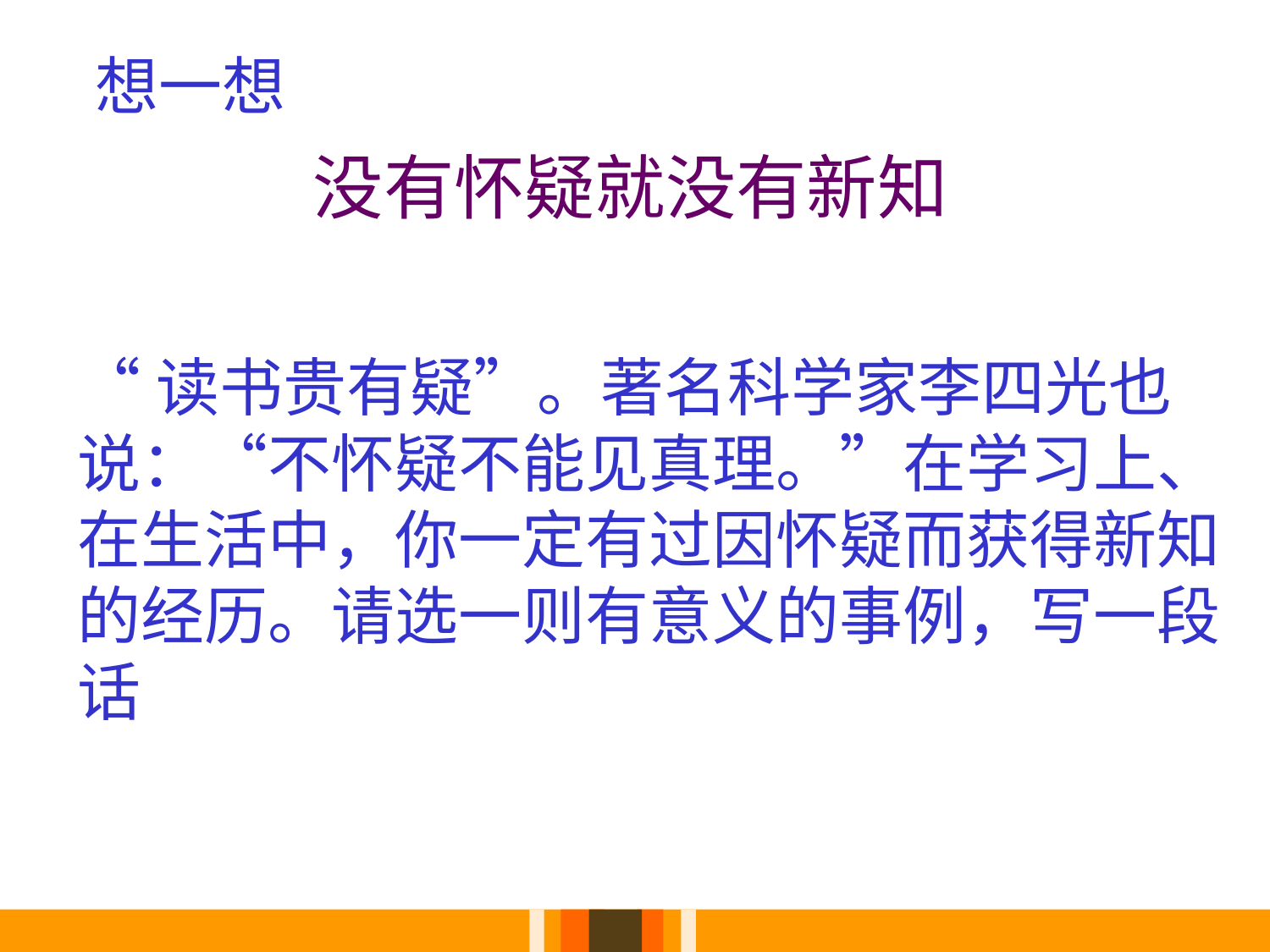

想一想
# 没有怀疑就没有新知
“读书贵有疑”。著名科学家李四光也说：“不怀疑不能见真理。”在学习上、在生活中，你一定有过因怀疑而获得新知的经历。请选一则有意义的事例，写一段话